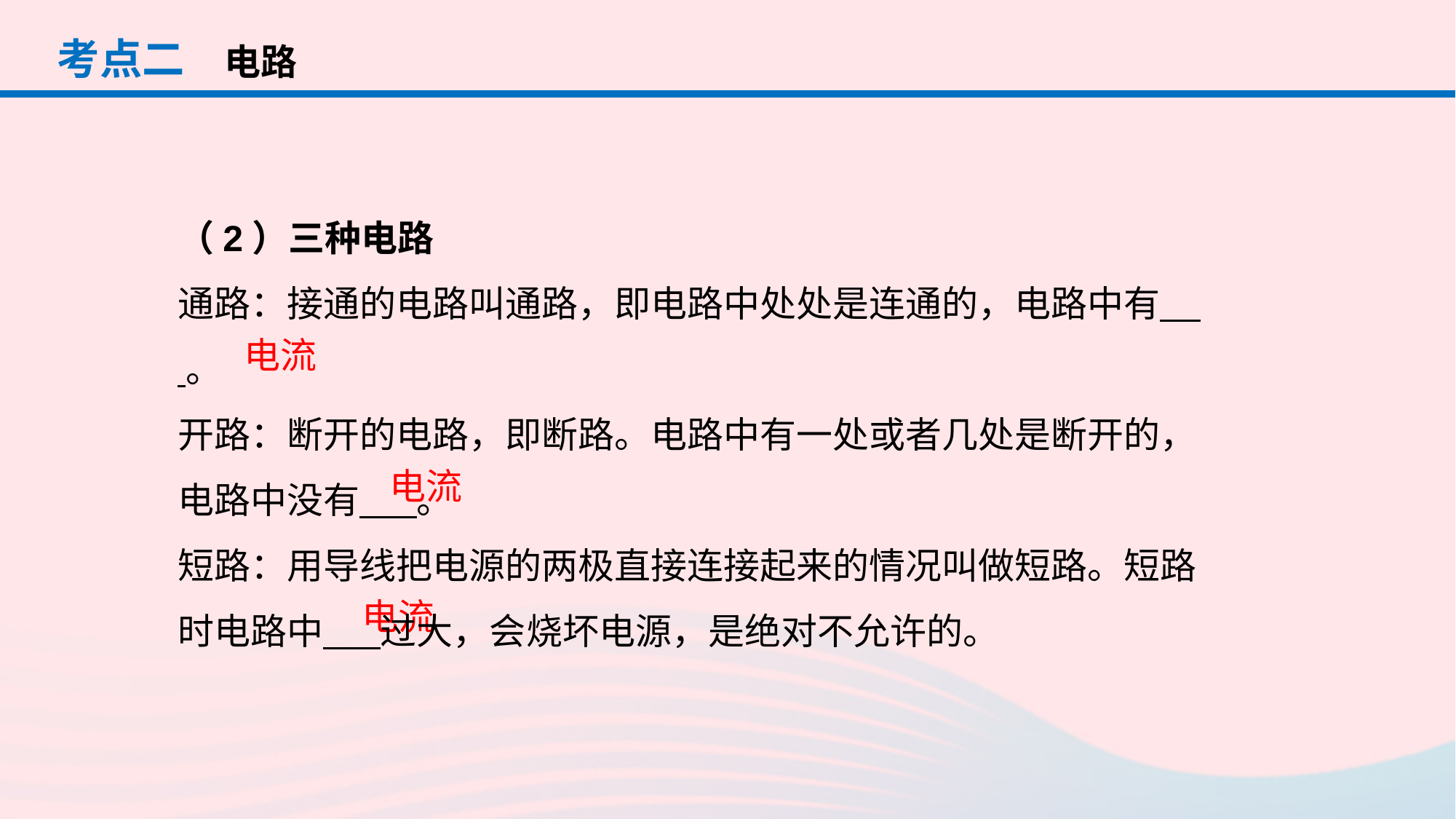

考点二
电路
（2）三种电路
通路：接通的电路叫通路，即电路中处处是连通的，电路中有       。
开路：断开的电路，即断路。电路中有一处或者几处是断开的，电路中没有       。
短路：用导线把电源的两极直接连接起来的情况叫做短路。短路时电路中       过大，会烧坏电源，是绝对不允许的。
电流
电流
电流